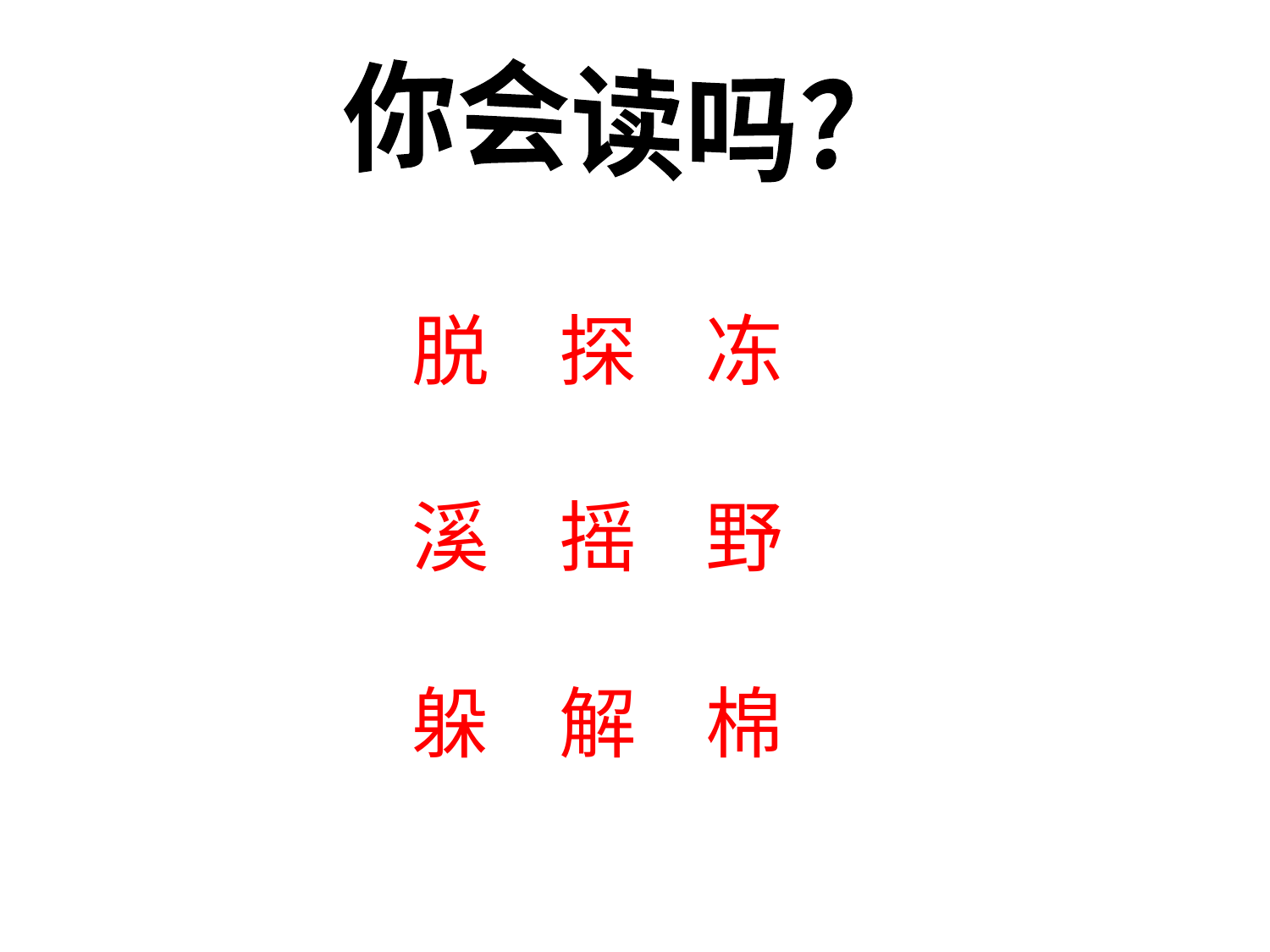

你会读吗？
脱    探    冻

溪    摇    野

躲    解    棉